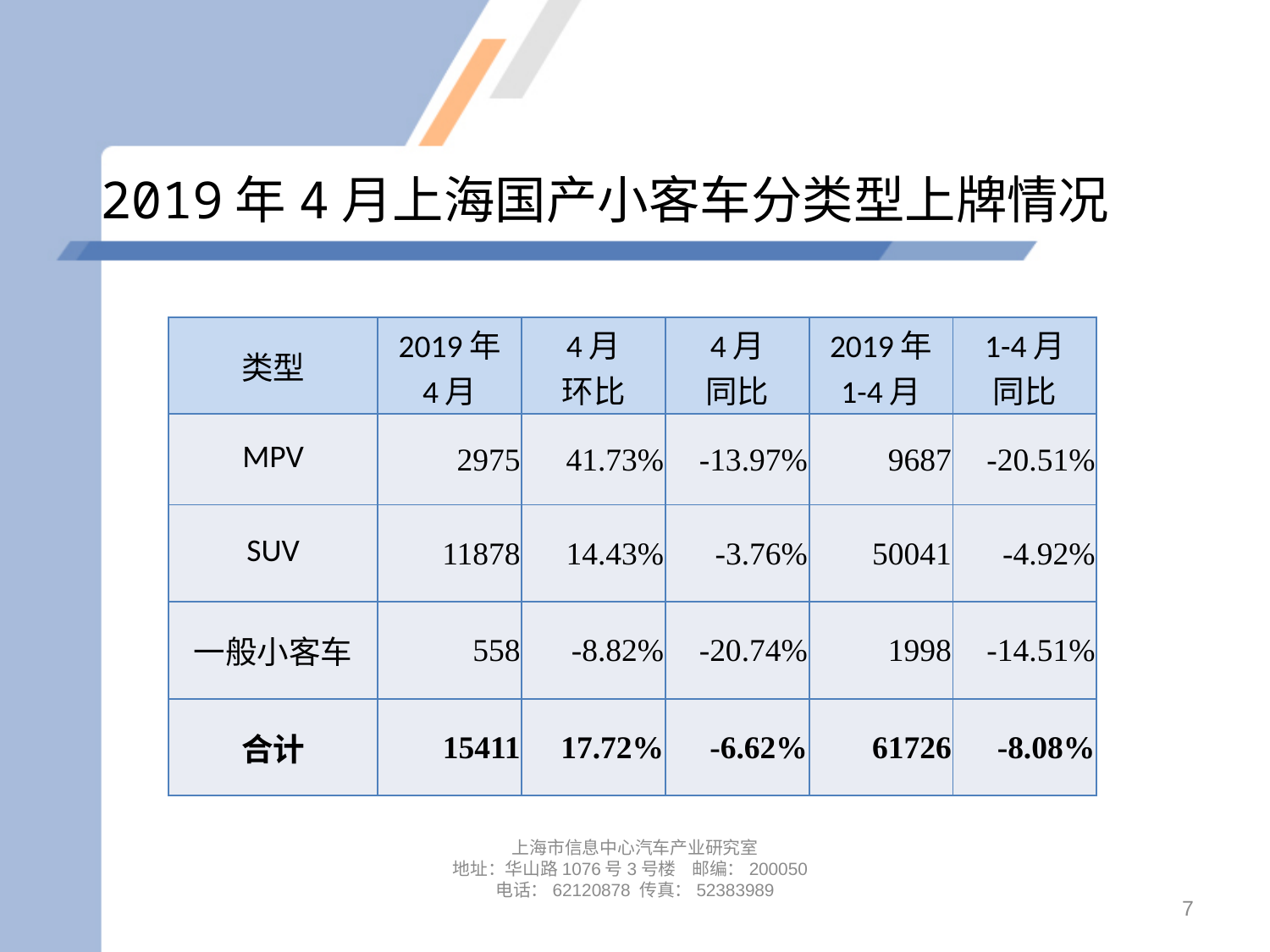

# 2019年4月上海国产小客车分类型上牌情况
| 类型 | 2019年 4月 | 4月 环比 | 4月 同比 | 2019年 1-4月 | 1-4月 同比 |
| --- | --- | --- | --- | --- | --- |
| MPV | 2975 | 41.73% | -13.97% | 9687 | -20.51% |
| SUV | 11878 | 14.43% | -3.76% | 50041 | -4.92% |
| 一般小客车 | 558 | -8.82% | -20.74% | 1998 | -14.51% |
| 合计 | 15411 | 17.72% | -6.62% | 61726 | -8.08% |
上海市信息中心汽车产业研究室
地址：华山路1076号3号楼    邮编：200050
电话：62120878 传真：52383989

7